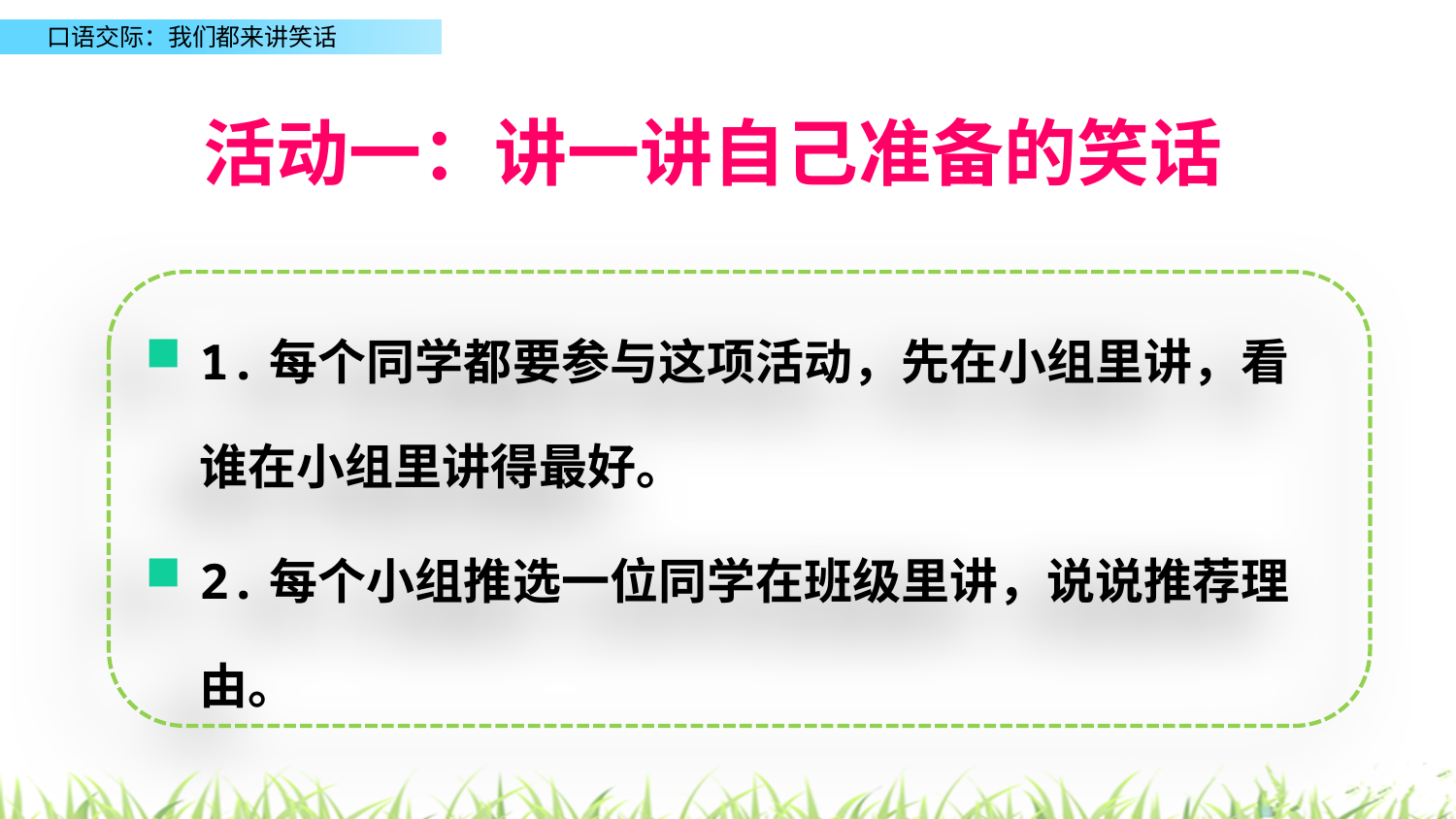

活动一：讲一讲自己准备的笑话
1.每个同学都要参与这项活动，先在小组里讲，看谁在小组里讲得最好。
2.每个小组推选一位同学在班级里讲，说说推荐理由。